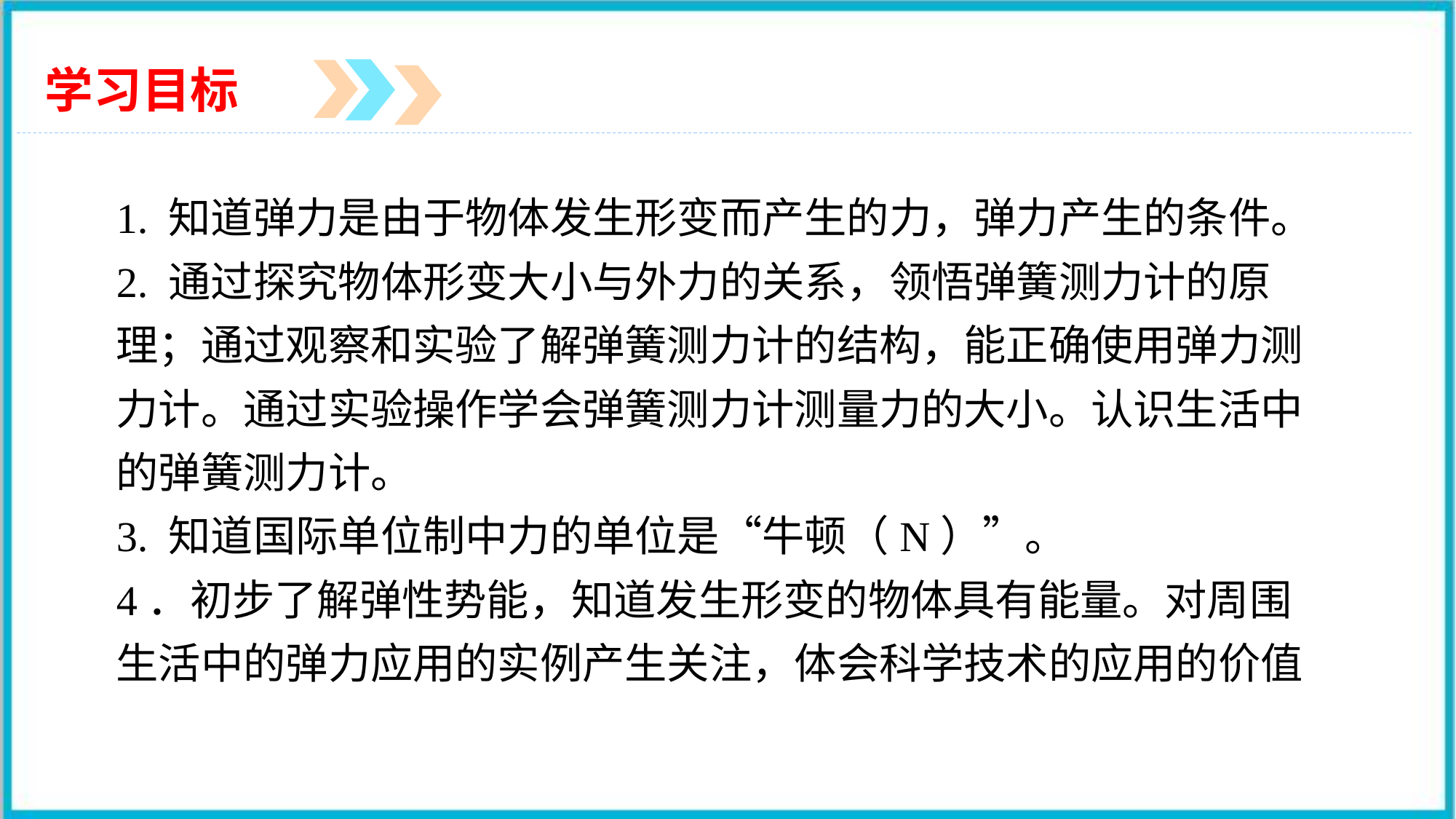

学习目标

1. 知道弹力是由于物体发生形变而产生的力，弹力产生的条件。
2. 通过探究物体形变大小与外力的关系，领悟弹簧测力计的原理；通过观察和实验了解弹簧测力计的结构，能正确使用弹力测力计。通过实验操作学会弹簧测力计测量力的大小。认识生活中的弹簧测力计。
3. 知道国际单位制中力的单位是“牛顿（N）”。
4．初步了解弹性势能，知道发生形变的物体具有能量。对周围生活中的弹力应用的实例产生关注，体会科学技术的应用的价值